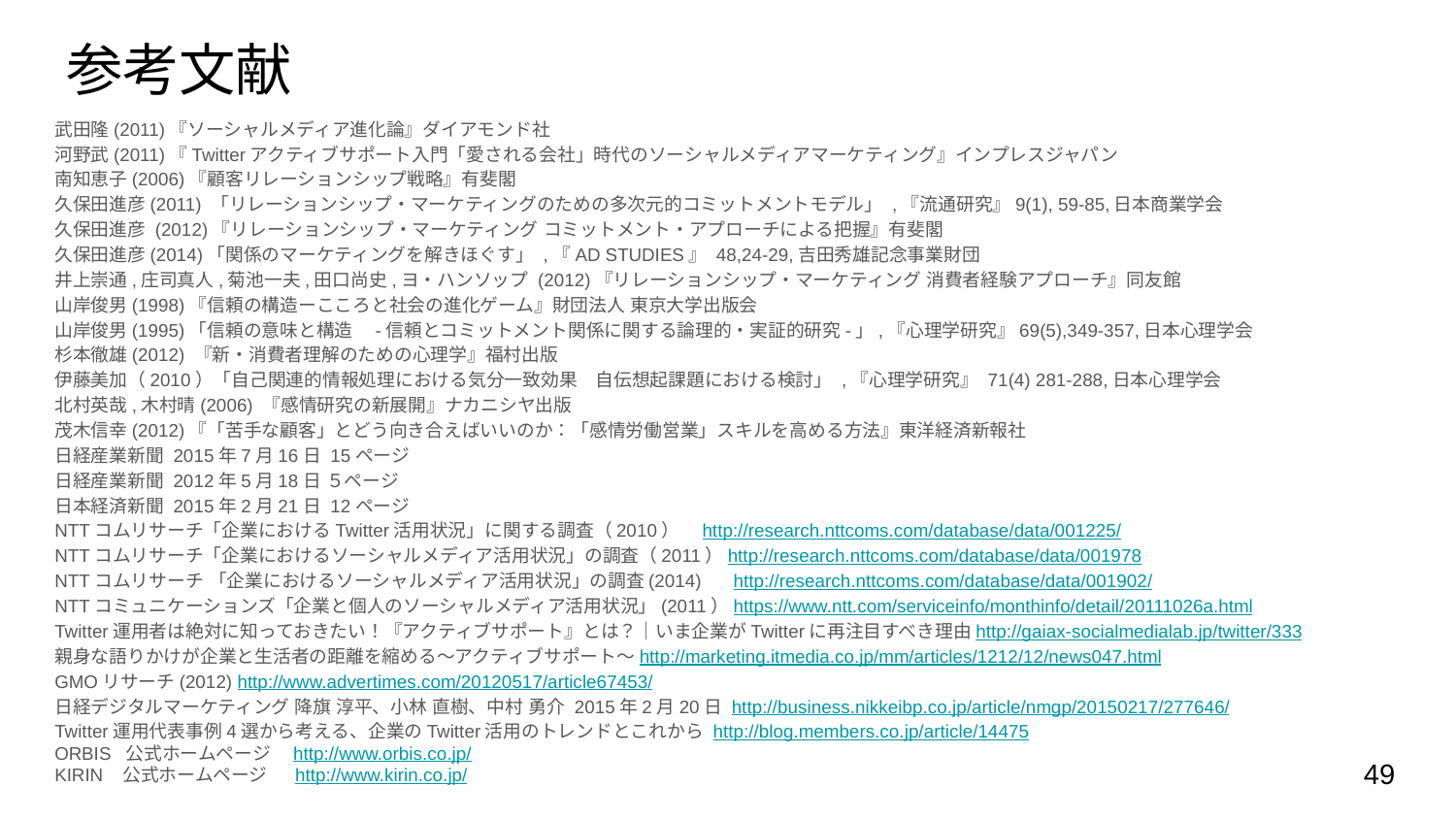

# 参考文献
武田隆(2011)『ソーシャルメディア進化論』ダイアモンド社
河野武(2011)『Twitterアクティブサポート入門「愛される会社」時代のソーシャルメディアマーケティング』インプレスジャパン
南知恵子(2006)『顧客リレーションシップ戦略』有斐閣
久保田進彦(2011) 「リレーションシップ・マーケティングのための多次元的コミットメントモデル」 ,『流通研究』9(1), 59-85,日本商業学会
久保田進彦 (2012)『リレーションシップ・マーケティング コミットメント・アプローチによる把握』有斐閣
久保田進彦(2014)「関係のマーケティングを解きほぐす」 ,『AD STUDIES』 48,24-29,吉田秀雄記念事業財団
井上崇通,庄司真人,菊池一夫,田口尚史,ヨ・ハンソップ (2012)『リレーションシップ・マーケティング 消費者経験アプローチ』同友館
山岸俊男(1998)『信頼の構造ーこころと社会の進化ゲーム』財団法人 東京大学出版会
山岸俊男(1995)「信頼の意味と構造　-信頼とコミットメント関係に関する論理的・実証的研究-」,『心理学研究』69(5),349-357,日本心理学会
杉本徹雄(2012) 『新・消費者理解のための心理学』福村出版
伊藤美加（2010）「自己関連的情報処理における気分一致効果　自伝想起課題における検討」 ,『心理学研究』 71(4) 281-288,日本心理学会
北村英哉,木村晴(2006) 『感情研究の新展開』ナカニシヤ出版
茂木信幸(2012)『「苦手な顧客」とどう向き合えばいいのか：「感情労働営業」スキルを高める方法』東洋経済新報社
日経産業新聞 2015年7月16日 15ページ
日経産業新聞 2012年5月18日 ５ページ
日本経済新聞 2015年2月21日 12ページ
NTTコムリサーチ「企業におけるTwitter活用状況」に関する調査（2010）　http://research.nttcoms.com/database/data/001225/
NTTコムリサーチ「企業におけるソーシャルメディア活用状況」の調査（2011）http://research.nttcoms.com/database/data/001978
NTTコムリサーチ 「企業におけるソーシャルメディア活用状況」の調査(2014) 　http://research.nttcoms.com/database/data/001902/
NTTコミュニケーションズ「企業と個人のソーシャルメディア活用状況」(2011）https://www.ntt.com/serviceinfo/monthinfo/detail/20111026a.html
Twitter運用者は絶対に知っておきたい！『アクティブサポート』とは？｜いま企業がTwitterに再注目すべき理由http://gaiax-socialmedialab.jp/twitter/333
親身な語りかけが企業と生活者の距離を縮める～アクティブサポート～http://marketing.itmedia.co.jp/mm/articles/1212/12/news047.html
GMOリサーチ(2012) http://www.advertimes.com/20120517/article67453/
日経デジタルマーケティング 降旗 淳平、小林 直樹、中村 勇介 2015年2月20日 http://business.nikkeibp.co.jp/article/nmgp/20150217/277646/
Twitter運用代表事例4選から考える、企業のTwitter活用のトレンドとこれから http://blog.members.co.jp/article/14475
ORBIS  公式ホームページ　http://www.orbis.co.jp/
KIRIN   公式ホームページ 　http://www.kirin.co.jp/

49